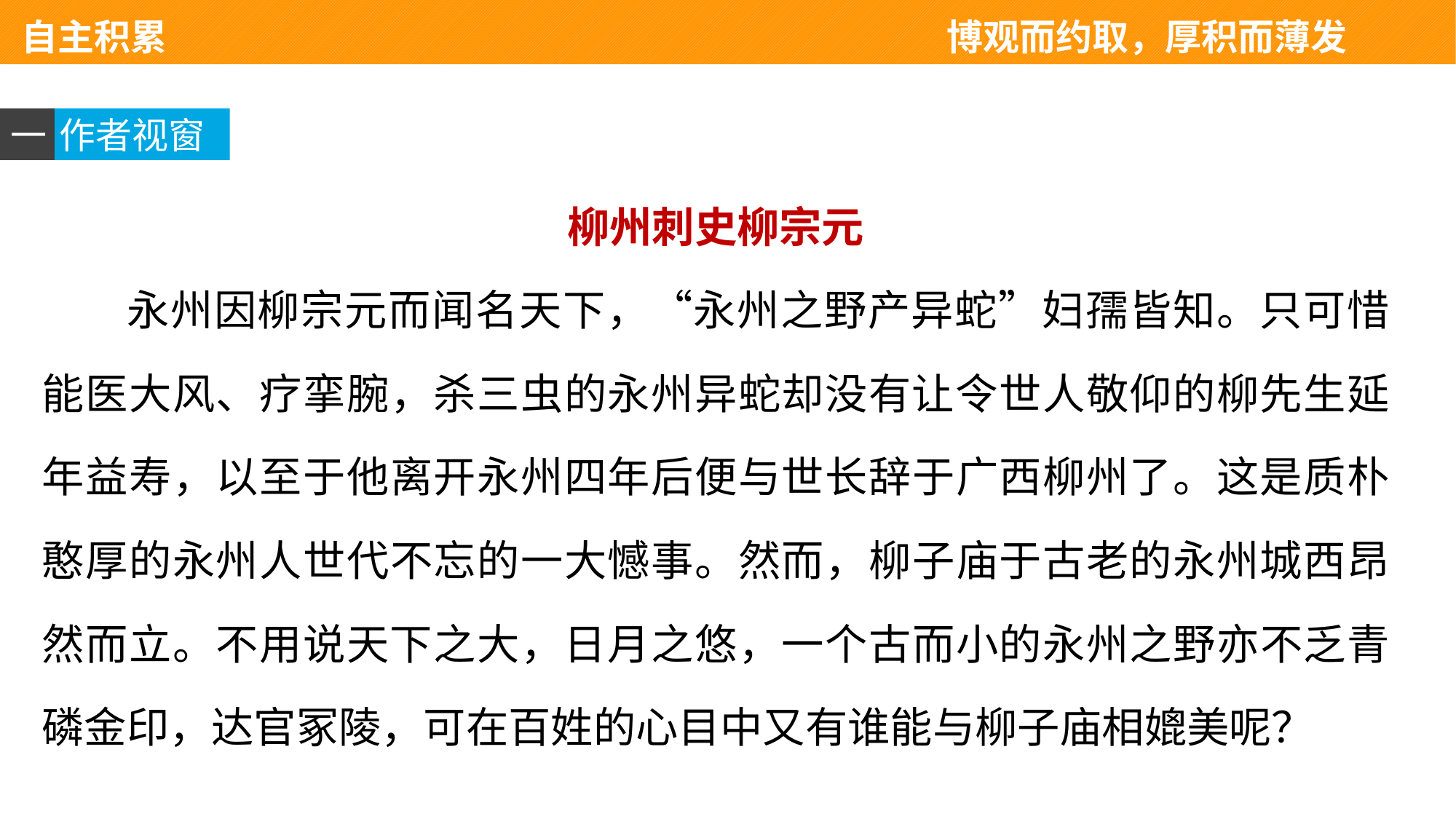

自主积累                                 　　　　　　　　　　　　　　博观而约取，厚积而薄发
一
作者视窗
柳州刺史柳宗元
永州因柳宗元而闻名天下，“永州之野产异蛇”妇孺皆知。只可惜能医大风、疗挛腕，杀三虫的永州异蛇却没有让令世人敬仰的柳先生延年益寿，以至于他离开永州四年后便与世长辞于广西柳州了。这是质朴憨厚的永州人世代不忘的一大憾事。然而，柳子庙于古老的永州城西昂然而立。不用说天下之大，日月之悠，一个古而小的永州之野亦不乏青磷金印，达官冢陵，可在百姓的心目中又有谁能与柳子庙相媲美呢？